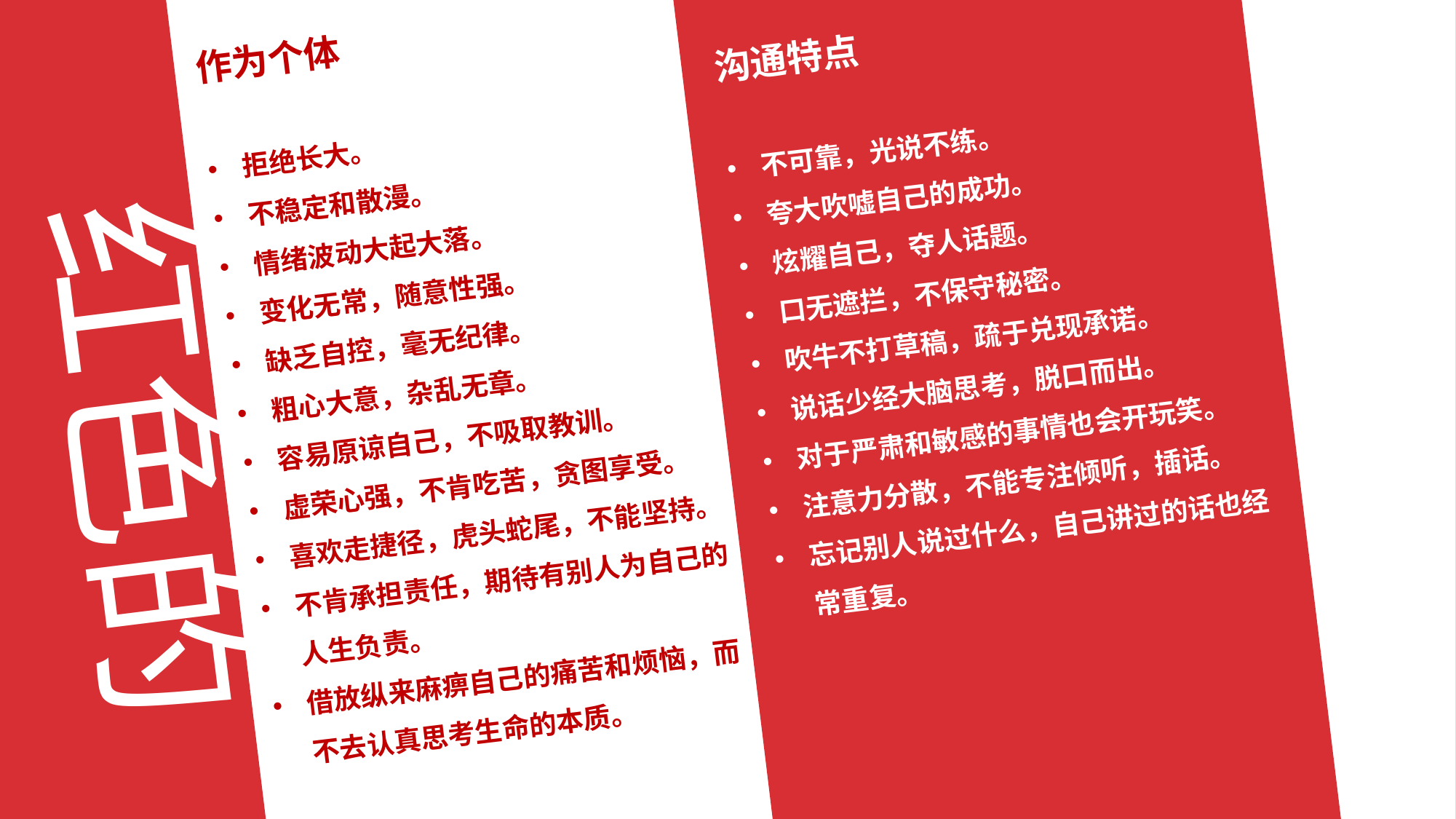

沟通特点

不可靠，光说不练。
夸大吹嘘自己的成功。
炫耀自己，夺人话题。
口无遮拦，不保守秘密。
吹牛不打草稿，疏于兑现承诺。
说话少经大脑思考，脱口而出。
对于严肃和敏感的事情也会开玩笑。
注意力分散，不能专注倾听，插话。
忘记别人说过什么，自己讲过的话也经常重复。
作为个体

拒绝长大。
不稳定和散漫。
情绪波动大起大落。
变化无常，随意性强。
缺乏自控，毫无纪律。
粗心大意，杂乱无章。
容易原谅自己，不吸取教训。
虚荣心强，不肯吃苦，贪图享受。
喜欢走捷径，虎头蛇尾，不能坚持。
不肯承担责任，期待有别人为自己的人生负责。
借放纵来麻痹自己的痛苦和烦恼，而不去认真思考生命的本质。

红色的